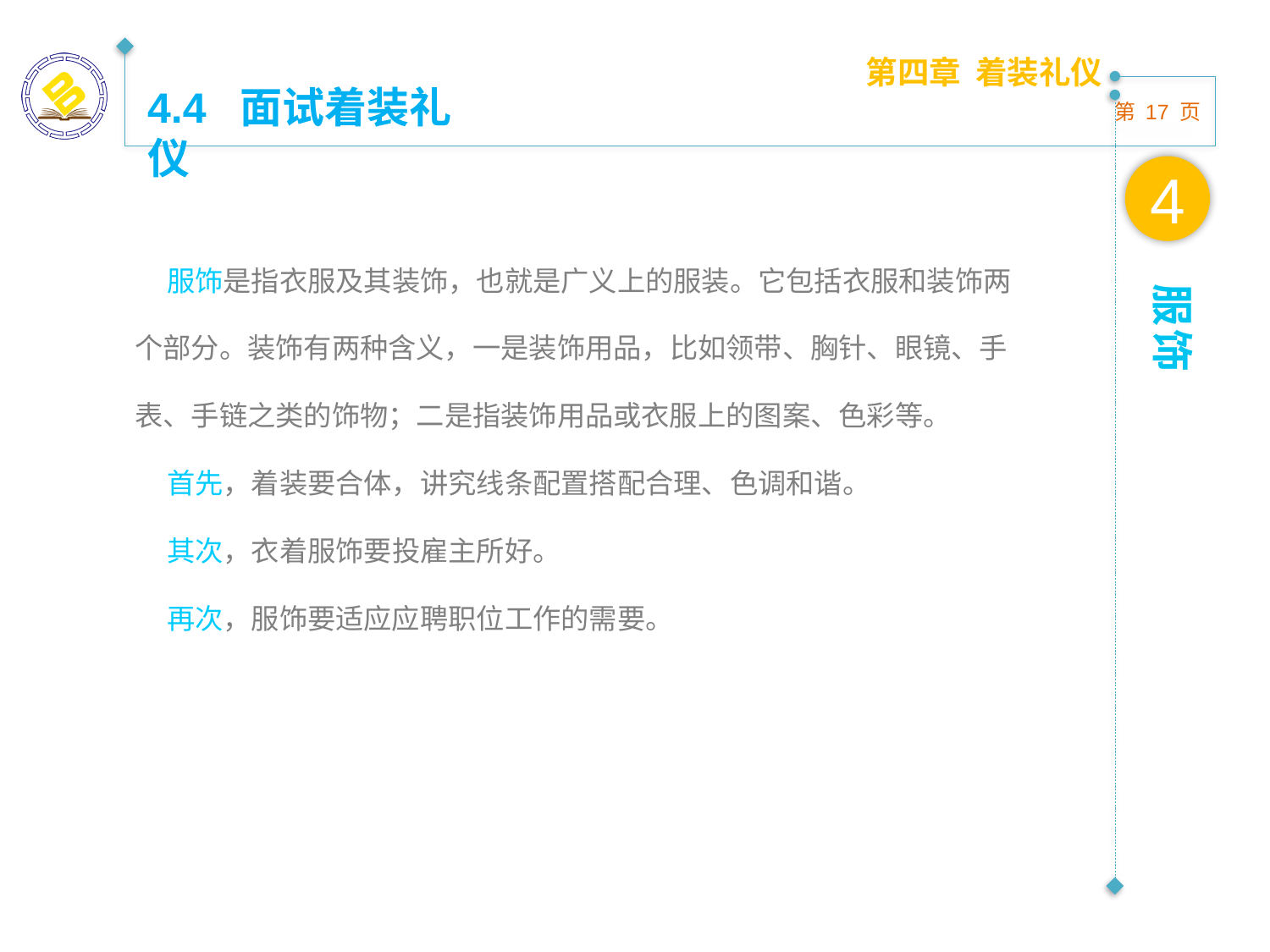

第四章  着装礼仪
4.4  面试着装礼仪
4
    服饰是指衣服及其装饰，也就是广义上的服装。它包括衣服和装饰两个部分。装饰有两种含义，一是装饰用品，比如领带、胸针、眼镜、手表、手链之类的饰物；二是指装饰用品或衣服上的图案、色彩等。
    首先，着装要合体，讲究线条配置搭配合理、色调和谐。
    其次，衣着服饰要投雇主所好。
    再次，服饰要适应应聘职位工作的需要。
服饰